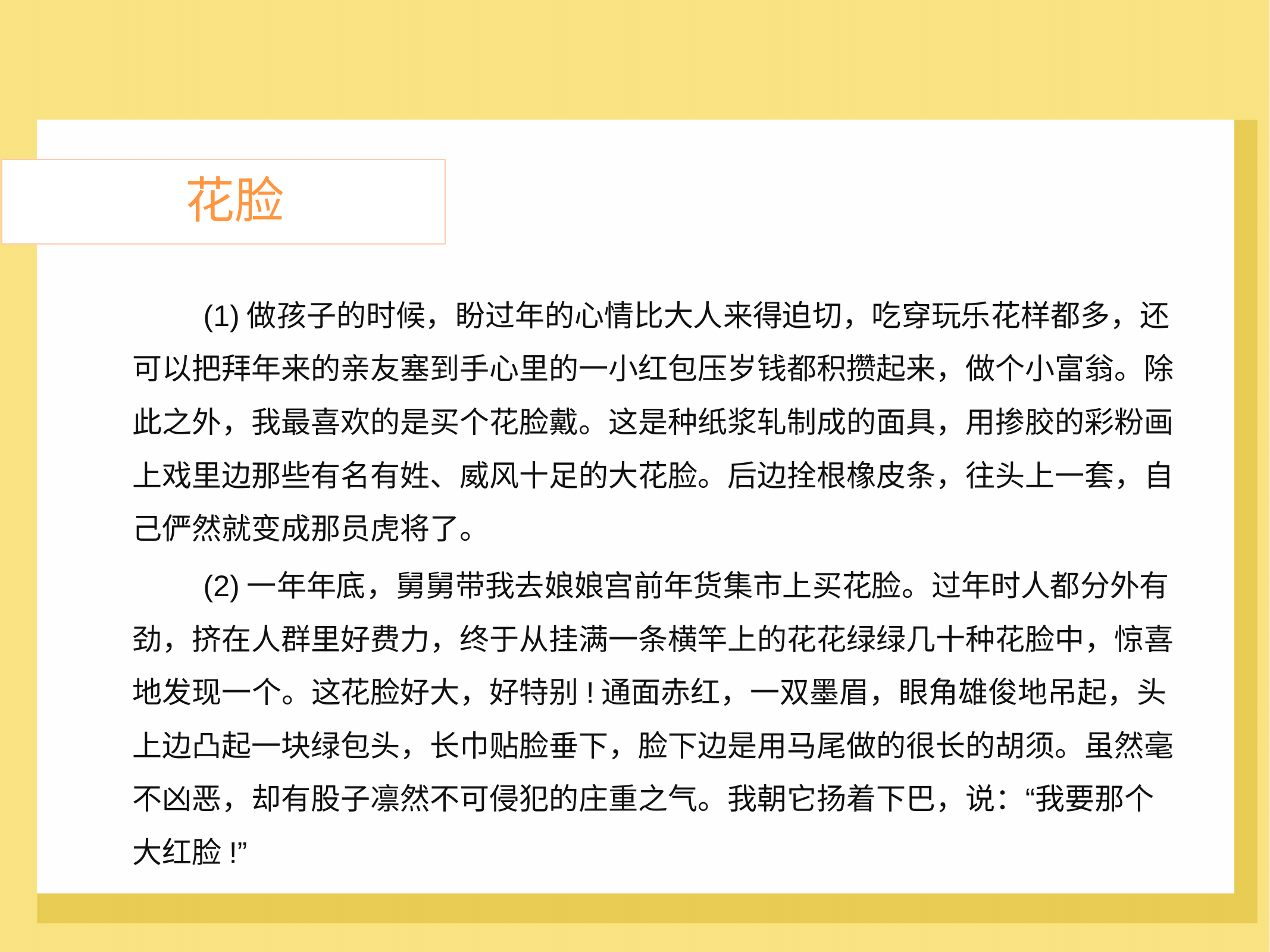

花脸
	(1)做孩子的时候，盼过年的心情比大人来得迫切，吃穿玩乐花样都多，还

可以把拜年来的亲友塞到手心里的一小红包压岁钱都积攒起来，做个小富翁。除

此之外，我最喜欢的是买个花脸戴。这是种纸浆轧制成的面具，用掺胶的彩粉画

上戏里边那些有名有姓、威风十足的大花脸。后边拴根橡皮条，往头上一套，自

己俨然就变成那员虎将了。
	(2)一年年底，舅舅带我去娘娘宫前年货集市上买花脸。过年时人都分外有

劲，挤在人群里好费力，终于从挂满一条横竿上的花花绿绿几十种花脸中，惊喜

地发现一个。这花脸好大，好特别!通面赤红，一双墨眉，眼角雄俊地吊起，头

上边凸起一块绿包头，长巾贴脸垂下，脸下边是用马尾做的很长的胡须。虽然毫

不凶恶，却有股子凛然不可侵犯的庄重之气。我朝它扬着下巴，说：“我要那个

大红脸!”